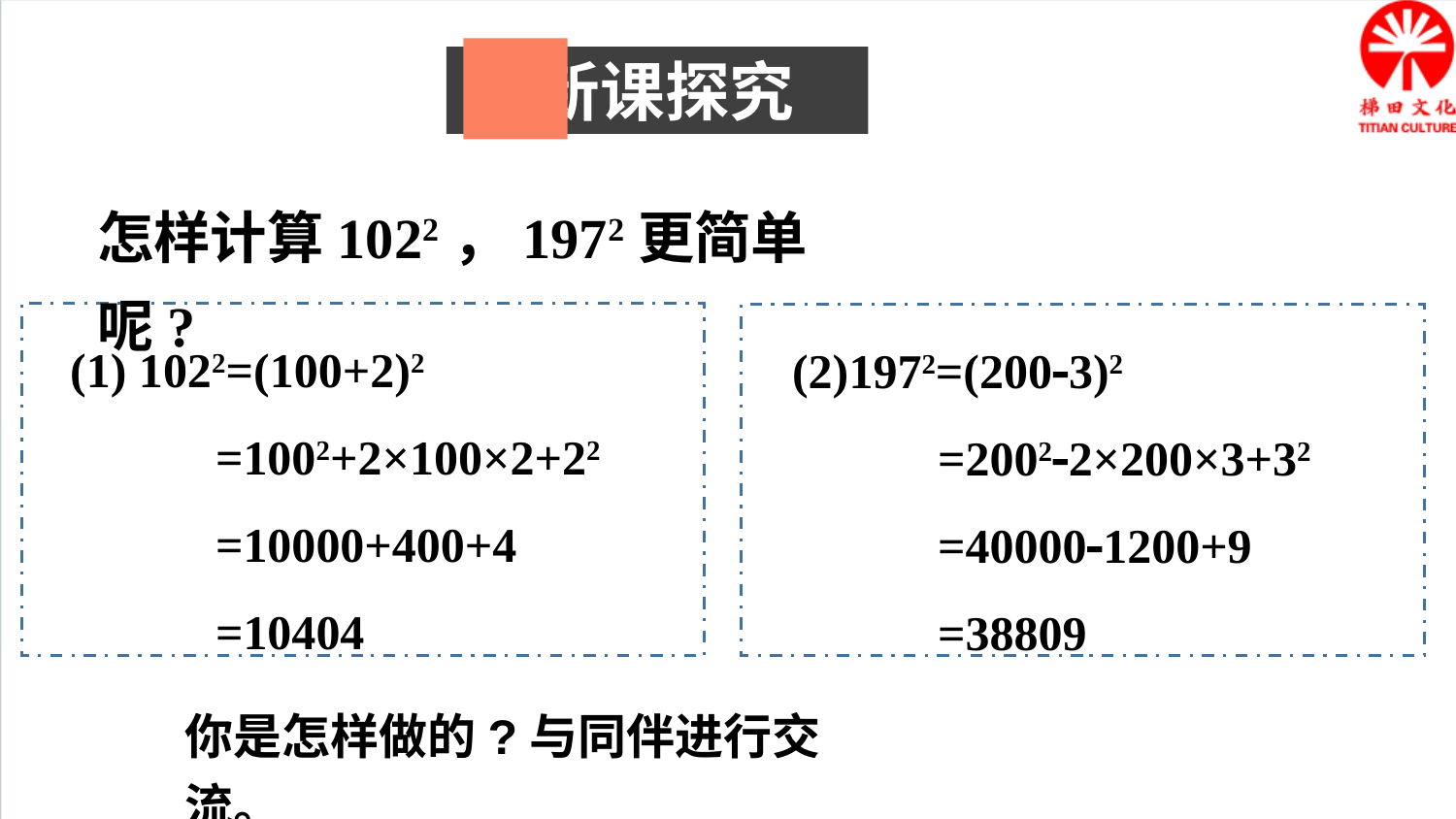

新课探究
怎样计算1022，1972更简单呢?

  (1) 1022=(100+2)2
              =1002+2×100×2+22
              =10000+400+4
              =10404

  (2)1972=(200−3)2
              =2002−2×200×3+32
              =40000−1200+9
              =38809
你是怎样做的?与同伴进行交流。